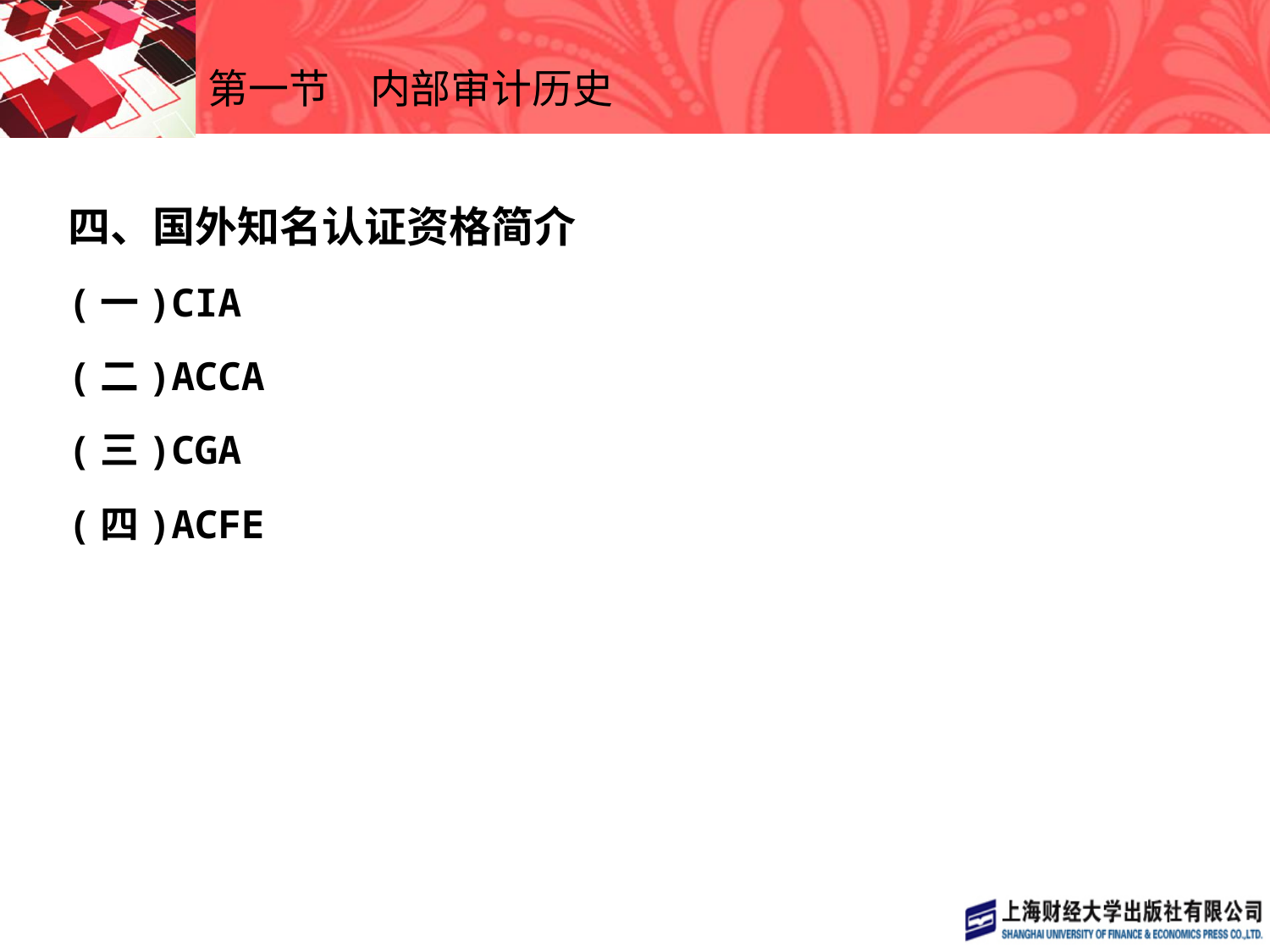

# 第一节　内部审计历史
四、国外知名认证资格简介
(一)CIA
(二)ACCA
(三)CGA
(四)ACFE